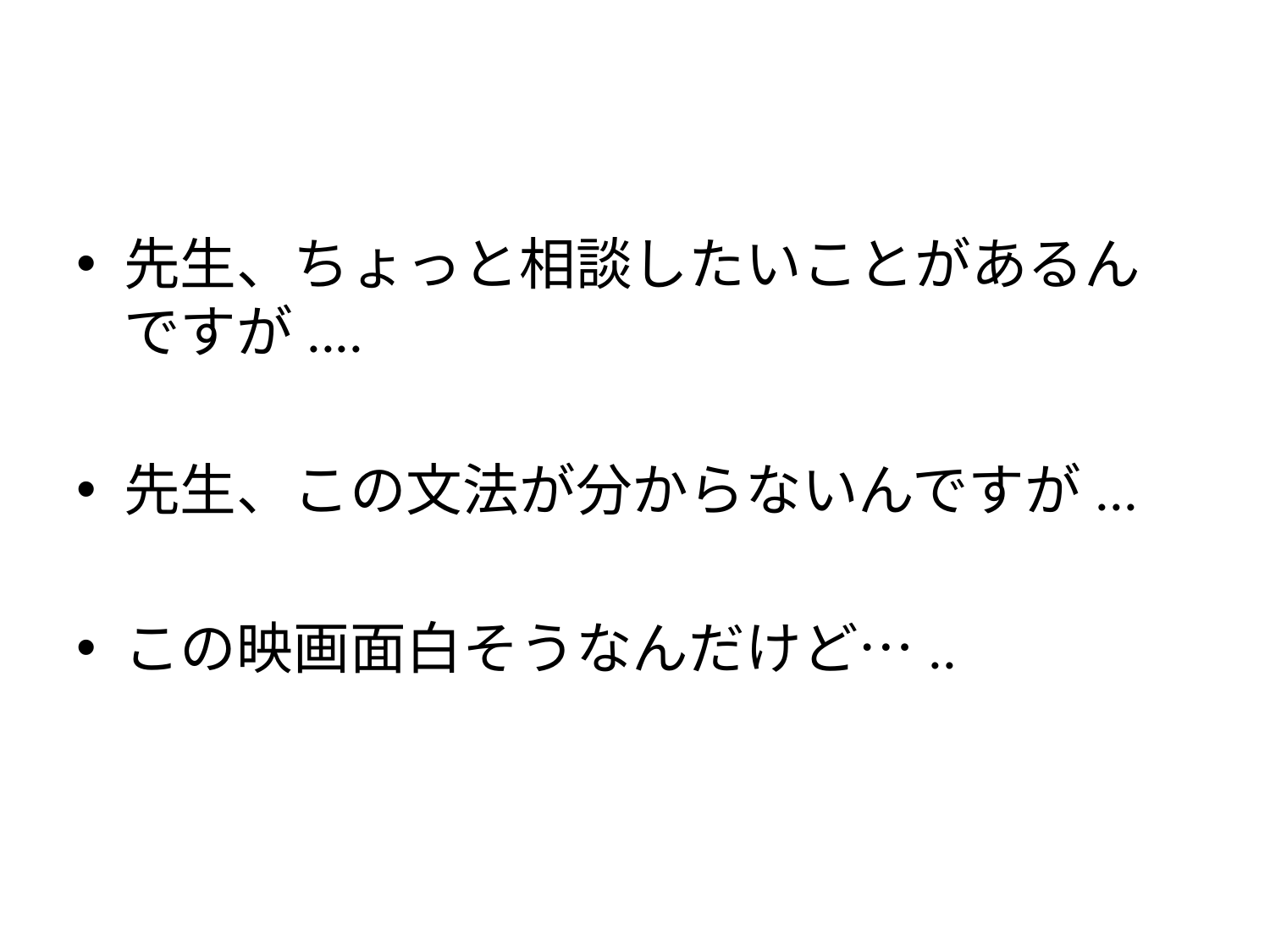

#
先生、ちょっと相談したいことがあるんですが....

先生、この文法が分からないんですが...

この映画面白そうなんだけど…..